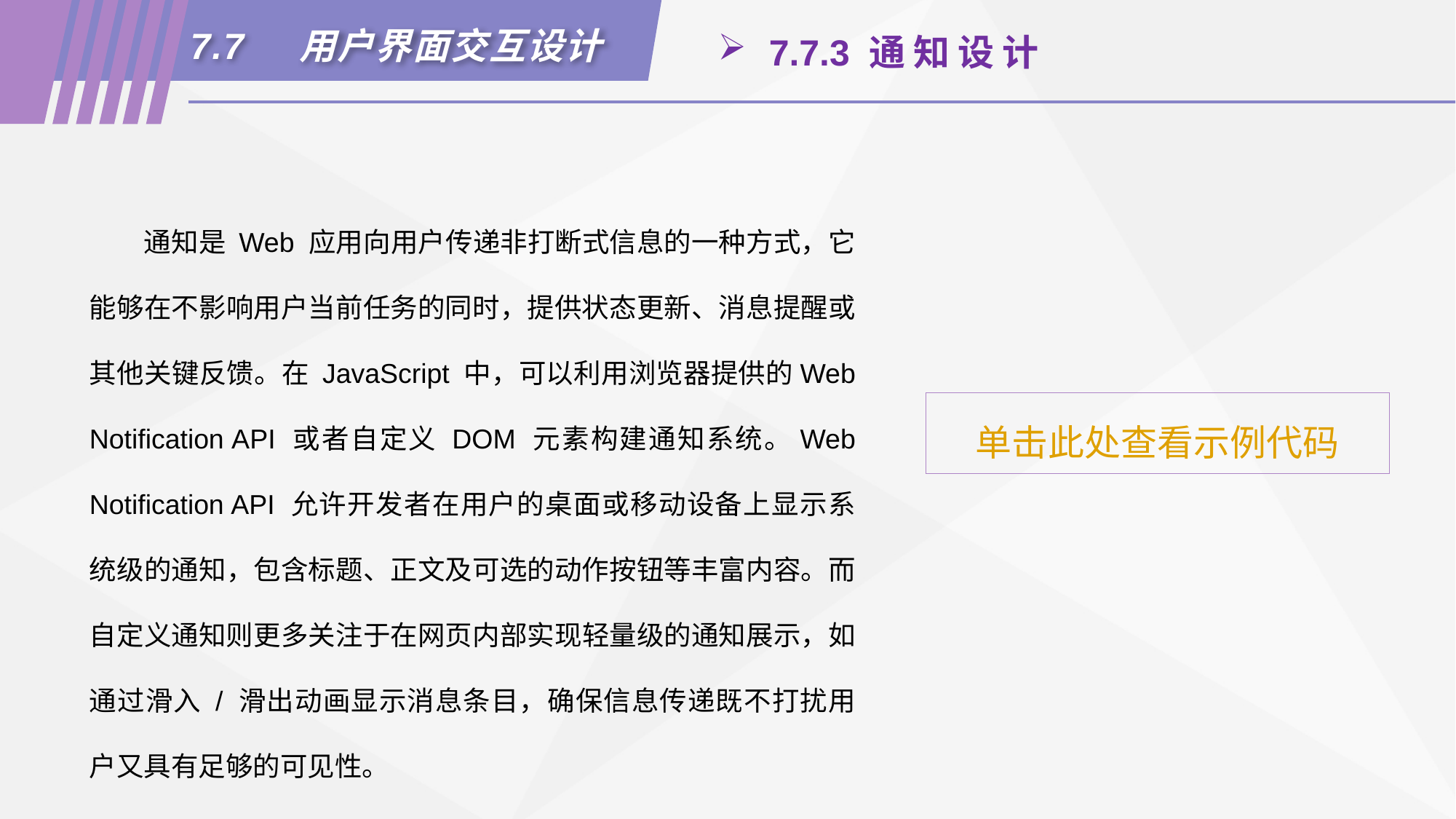

7.7	用户界面交互设计
 7.7.3 通 知 设 计
通知是 Web 应用向用户传递非打断式信息的一种方式，它能够在不影响用户当前任务的同时，提供状态更新、消息提醒或其他关键反馈。在 JavaScript 中，可以利用浏览器提供的Web Notification API 或者自定义 DOM 元素构建通知系统。Web Notification API 允许开发者在用户的桌面或移动设备上显示系统级的通知，包含标题、正文及可选的动作按钮等丰富内容。而自定义通知则更多关注于在网页内部实现轻量级的通知展示，如通过滑入 / 滑出动画显示消息条目，确保信息传递既不打扰用户又具有足够的可见性。
单击此处查看示例代码